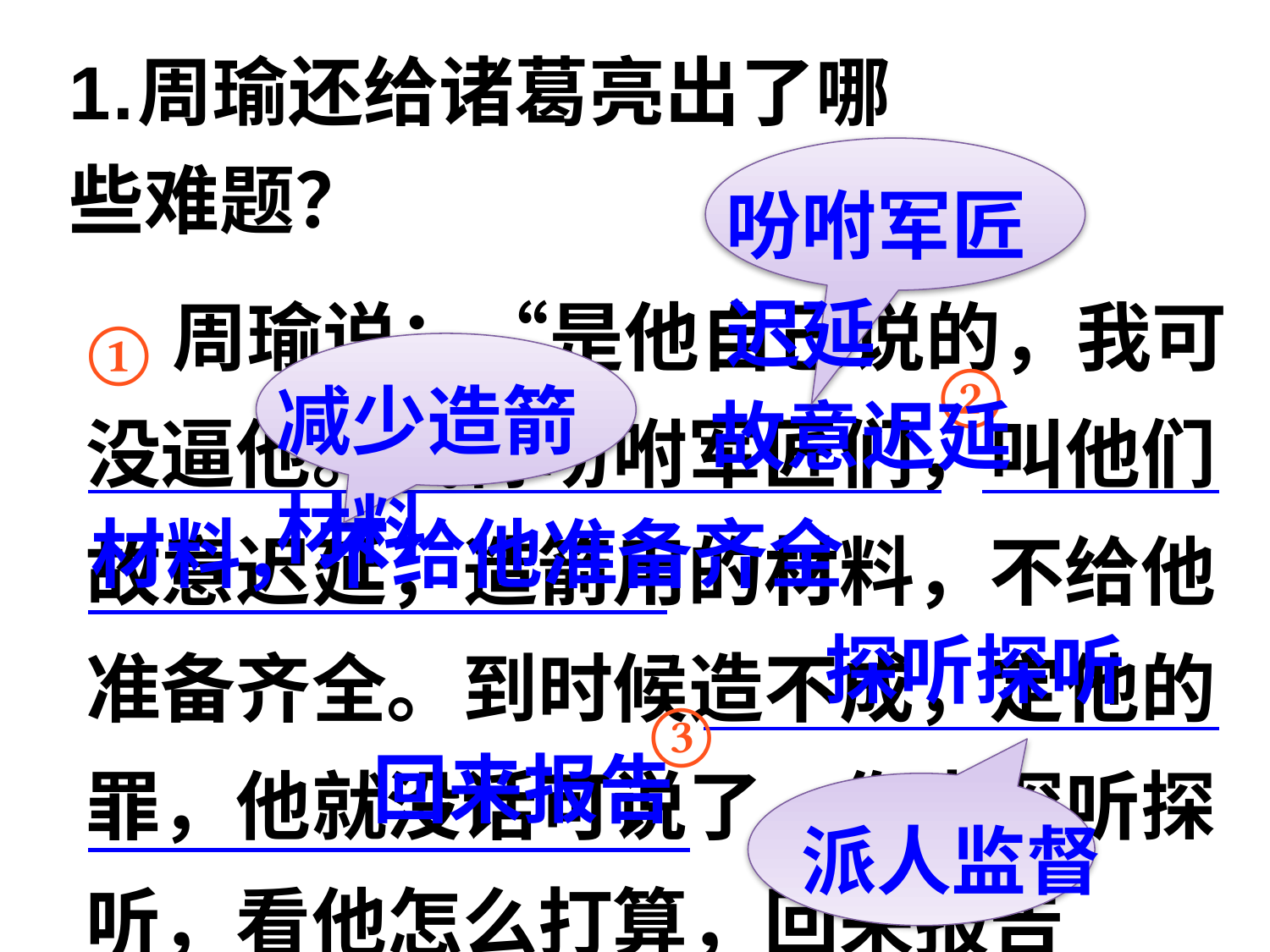

周瑜还给诸葛亮出了哪些难题？

吩咐军匠迟延
    周瑜说：“是他自己说的，我可没逼他。我得吩咐军匠们，叫他们故意迟延，造箭用的材料，不给他准备齐全。到时候造不成，定他的罪，他就没话可说了。你去探听探听，看他怎么打算，回来报告我。”
①

减少造箭材料
②
故意迟延
材料，不给他准备齐全
探听探听
③
回来报告

派人监督